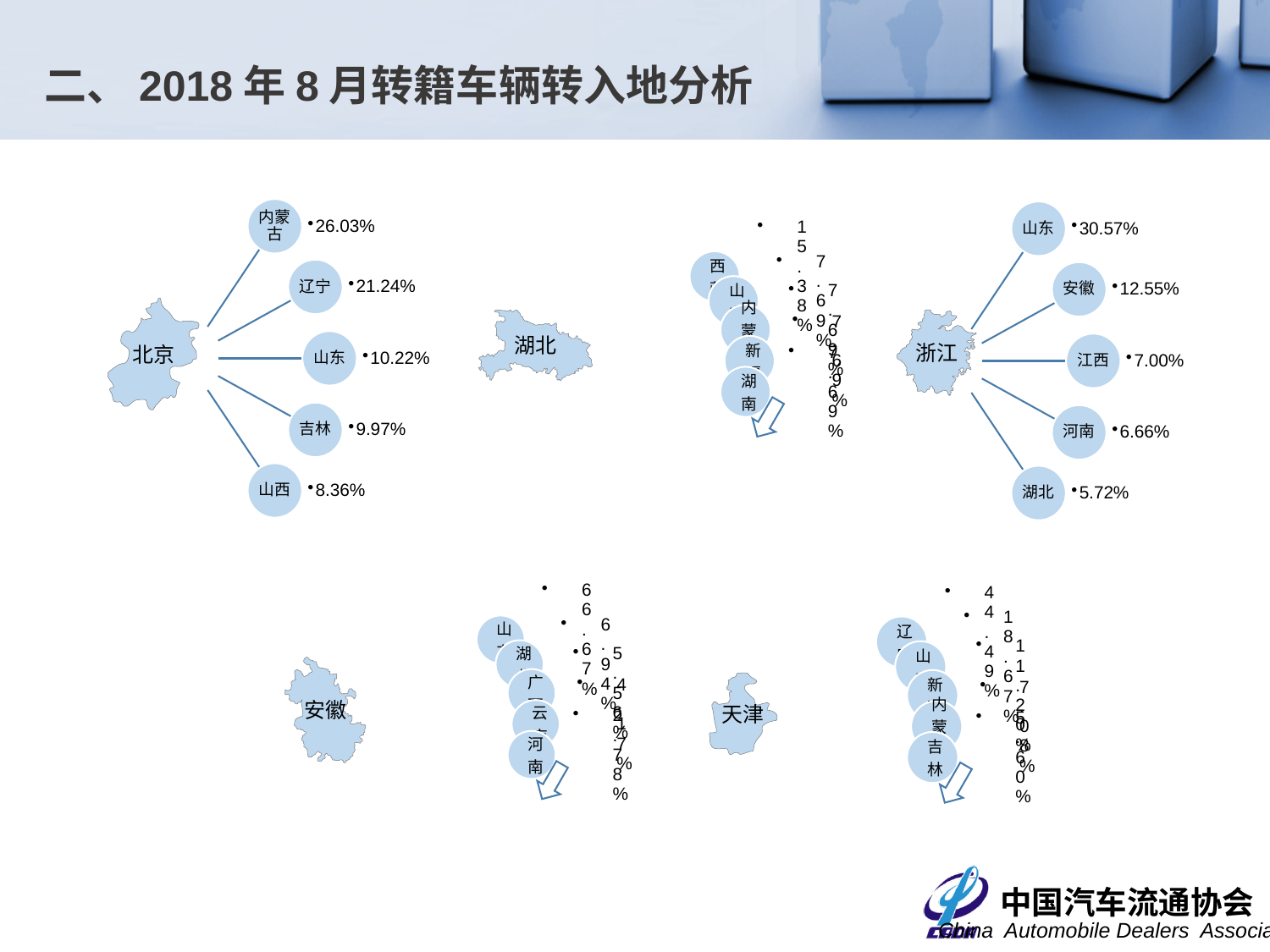

二、2018年8月转籍车辆转入地分析
内蒙古
26.03%
辽宁
21.24%
山东
10.22%
吉林
9.97%
山西
8.36%
北京
西藏
山东
内蒙古
山东
30.57%
安徽
12.55%

江西
7.00%

河南
6.66%

湖北
5.72%
湖北
浙江
山东
河南
广西
云南
湖北
辽宁
吉林
内蒙古
山东
安徽
天津